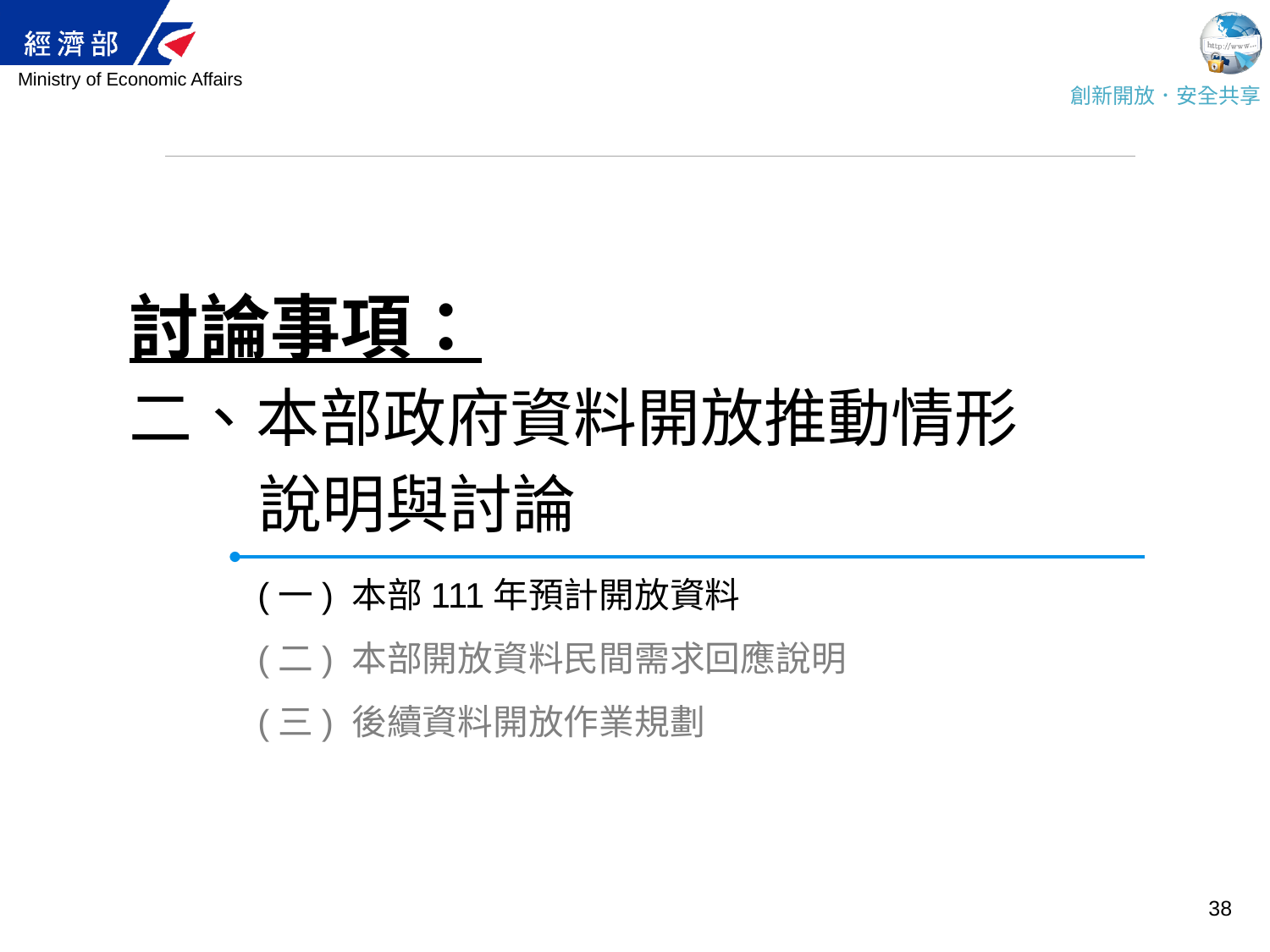

討論事項：
二、本部政府資料開放推動情形
        說明與討論
(一) 本部111年預計開放資料
(二) 本部開放資料民間需求回應說明
(三) 後續資料開放作業規劃
38